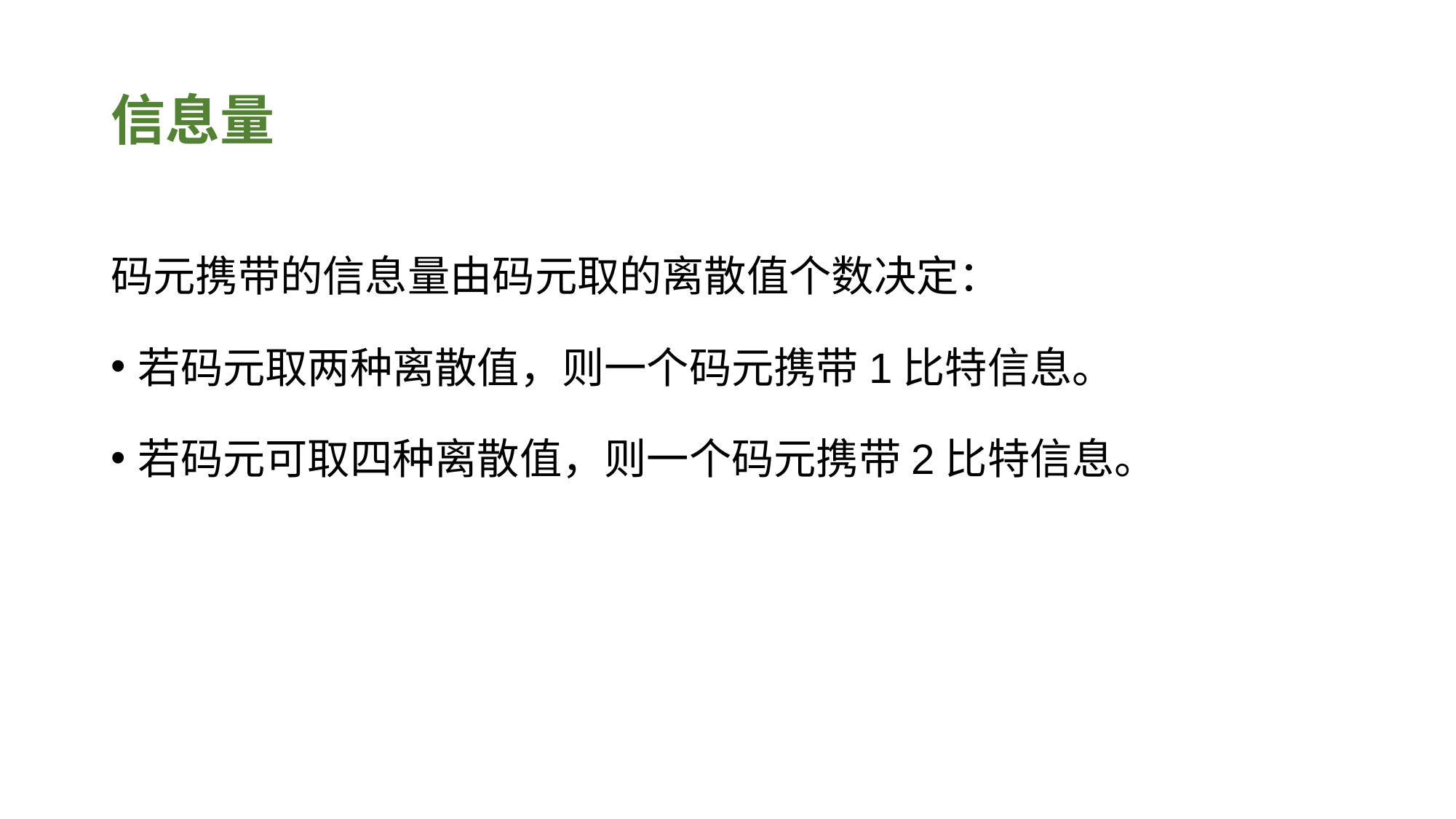

# 信息量
码元携带的信息量由码元取的离散值个数决定：
若码元取两种离散值，则一个码元携带1比特信息。
若码元可取四种离散值，则一个码元携带2比特信息。